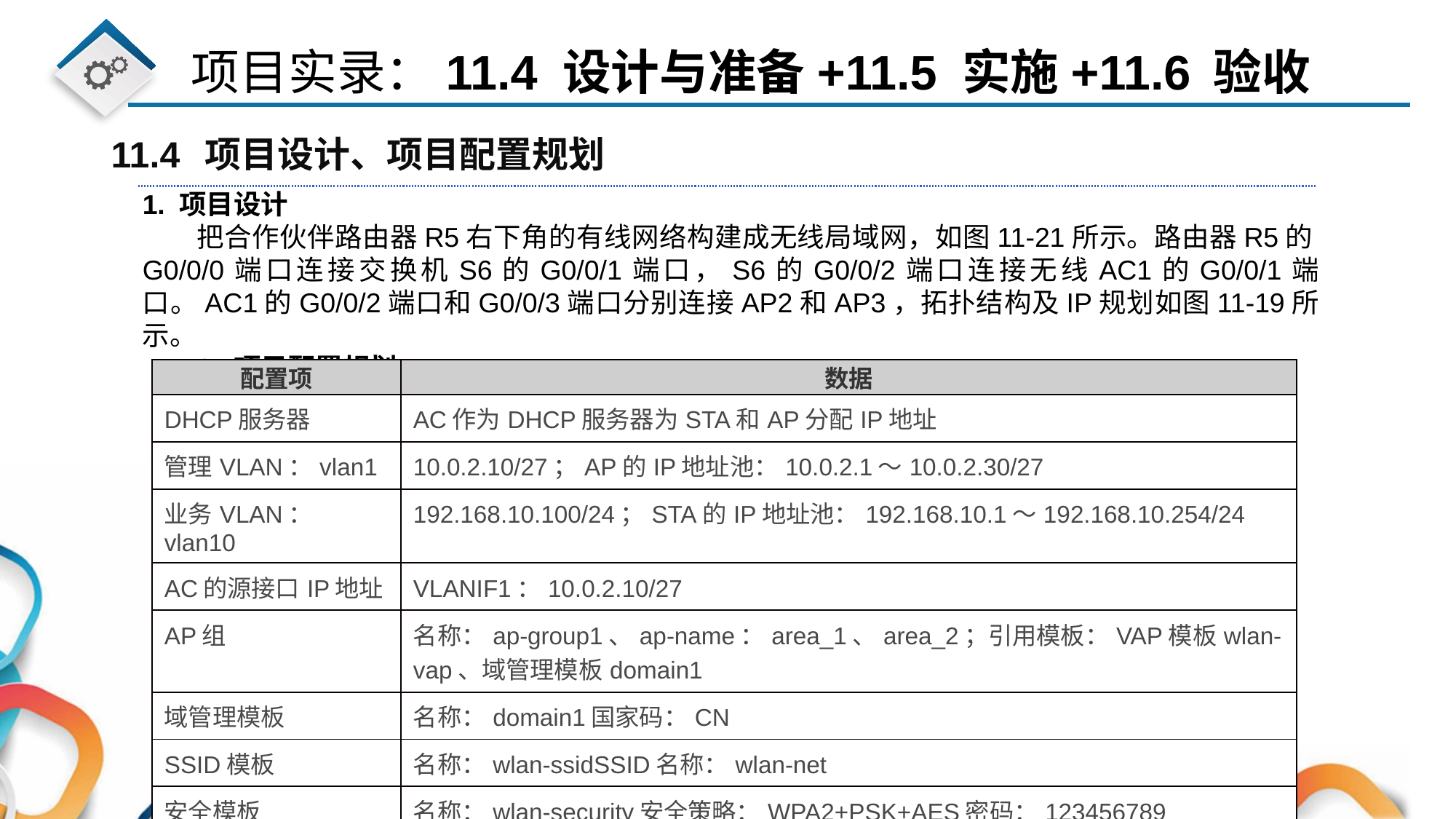

11.4  项目设计、项目配置规划
1. 项目设计
把合作伙伴路由器R5右下角的有线网络构建成无线局域网，如图11-21所示。路由器R5的G0/0/0端口连接交换机S6的G0/0/1端口，S6的G0/0/2端口连接无线AC1的G0/0/1端口。AC1的G0/0/2端口和G0/0/3端口分别连接AP2和AP3，拓扑结构及IP规划如图11-19所示。
2. 项目配置规划

| 配置项 | 数据 |
| --- | --- |
| DHCP服务器 | AC作为DHCP服务器为STA和AP分配IP地址 |
| 管理VLAN：vlan1 | 10.0.2.10/27；AP的IP地址池：10.0.2.1～10.0.2.30/27 |
| 业务VLAN：vlan10 | 192.168.10.100/24；STA的IP地址池：192.168.10.1～192.168.10.254/24 |
| AC的源接口IP地址 | VLANIF1：10.0.2.10/27 |
| AP组 | 名称：ap-group1、ap-name：area\_1、area\_2；引用模板：VAP模板wlan-vap、域管理模板domain1 |
| 域管理模板 | 名称：domain1国家码：CN |
| SSID模板 | 名称：wlan-ssidSSID名称：wlan-net |
| 安全模板 | 名称：wlan-security安全策略：WPA2+PSK+AES密码：123456789 |
| VAP模板 | 名称：wlan-vap；转发模式：隧道转发；业务VLAN：VLAN101；引用模板：SSID模板wlan-ssid、安全模板wlan-security |